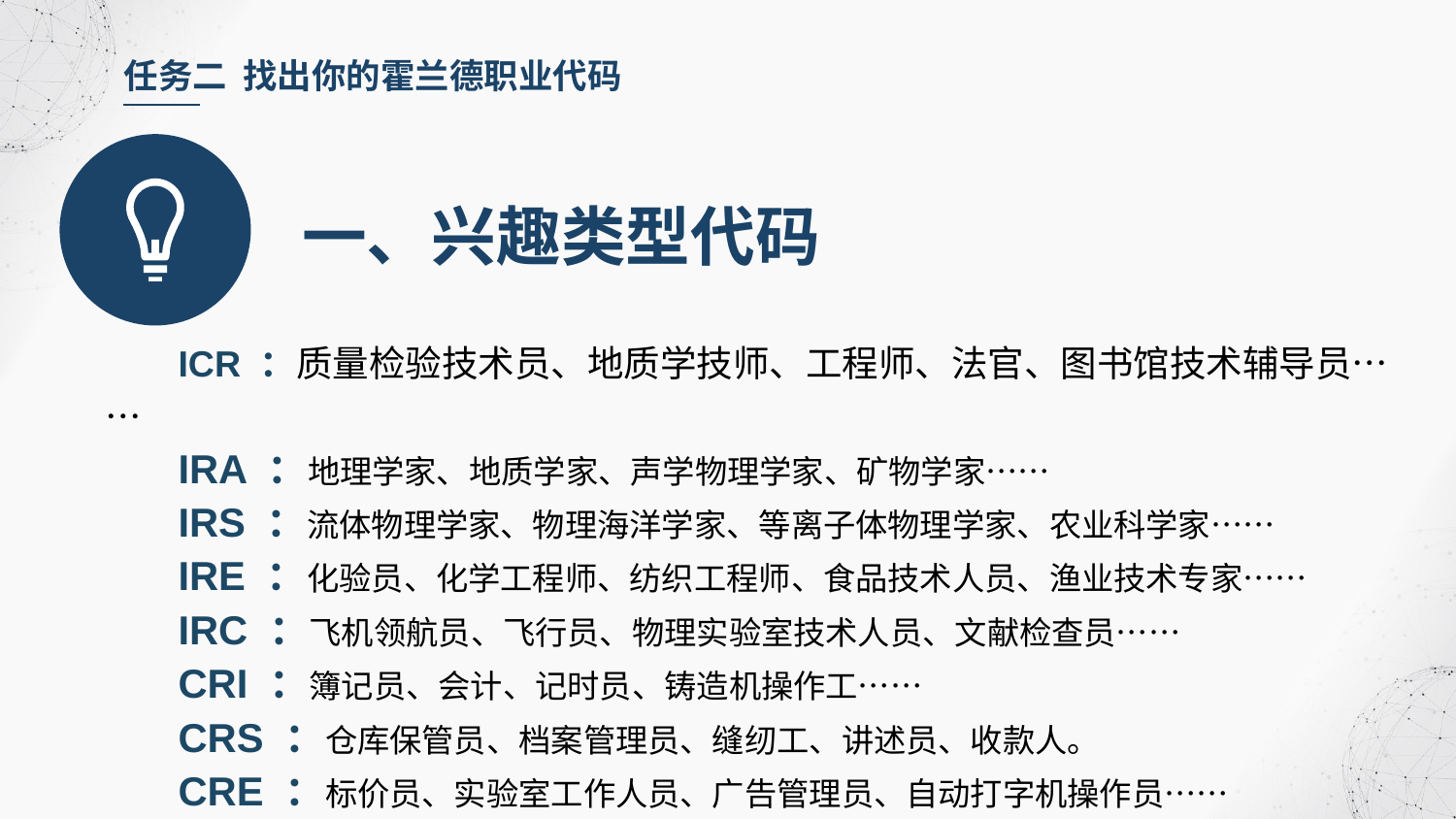

任务二  找出你的霍兰德职业代码

一、兴趣类型代码
ICR ：质量检验技术员、地质学技师、工程师、法官、图书馆技术辅导员……
IRA ：地理学家、地质学家、声学物理学家、矿物学家……
IRS ：流体物理学家、物理海洋学家、等离子体物理学家、农业科学家……
IRE ：化验员、化学工程师、纺织工程师、食品技术人员、渔业技术专家……
IRC ：飞机领航员、飞行员、物理实验室技术人员、文献检查员……
CRI ：簿记员、会计、记时员、铸造机操作工……
CRS ：仓库保管员、档案管理员、缝纫工、讲述员、收款人。
CRE ：标价员、实验室工作人员、广告管理员、自动打字机操作员……